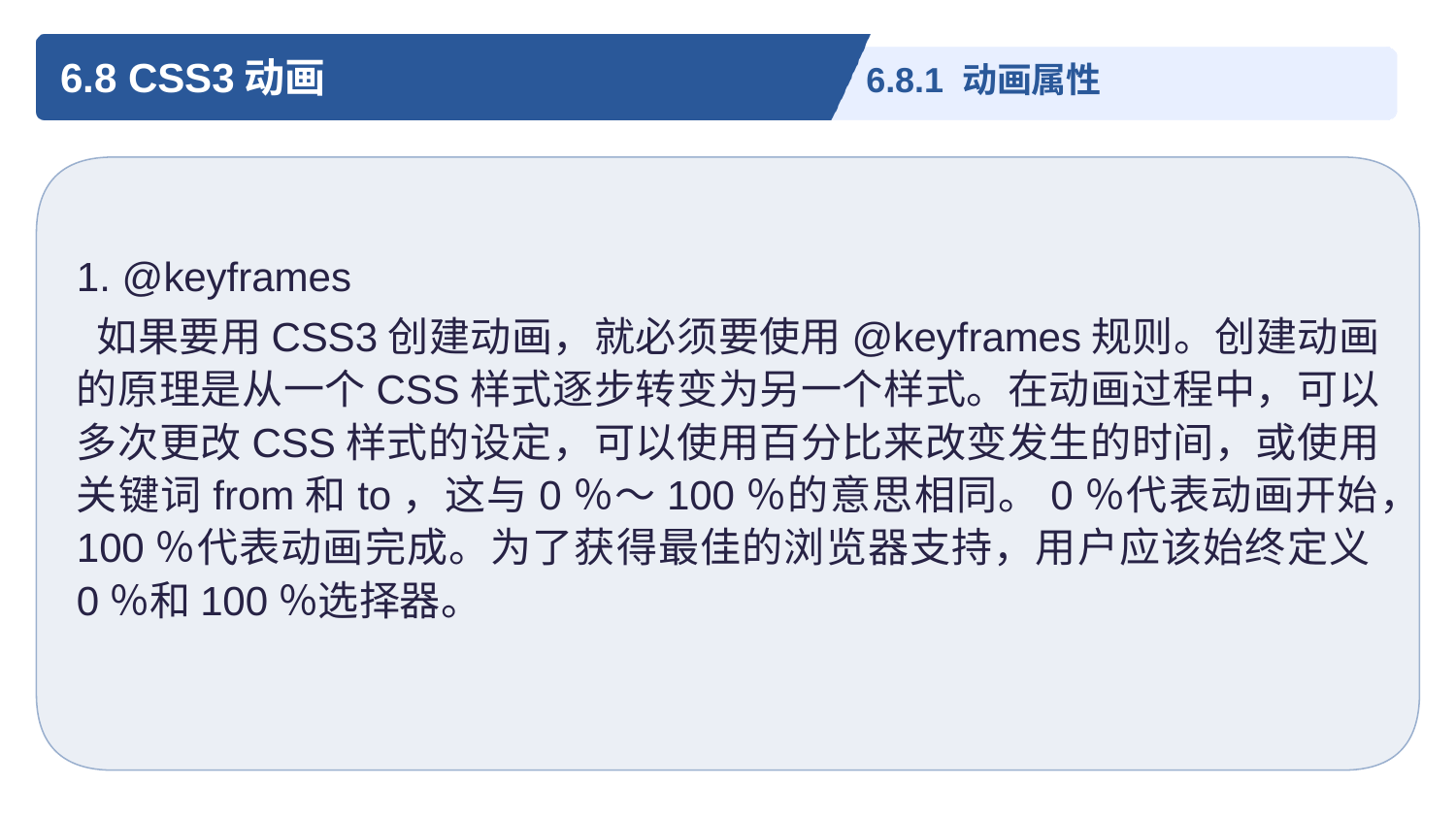

6.8 CSS3动画
6.8.1 动画属性

1. @keyframes
 如果要用CSS3创建动画，就必须要使用@keyframes规则。创建动画的原理是从一个CSS样式逐步转变为另一个样式。在动画过程中，可以多次更改CSS样式的设定，可以使用百分比来改变发生的时间，或使用关键词from和to，这与0％～100％的意思相同。0％代表动画开始，100％代表动画完成。为了获得最佳的浏览器支持，用户应该始终定义0％和100％选择器。